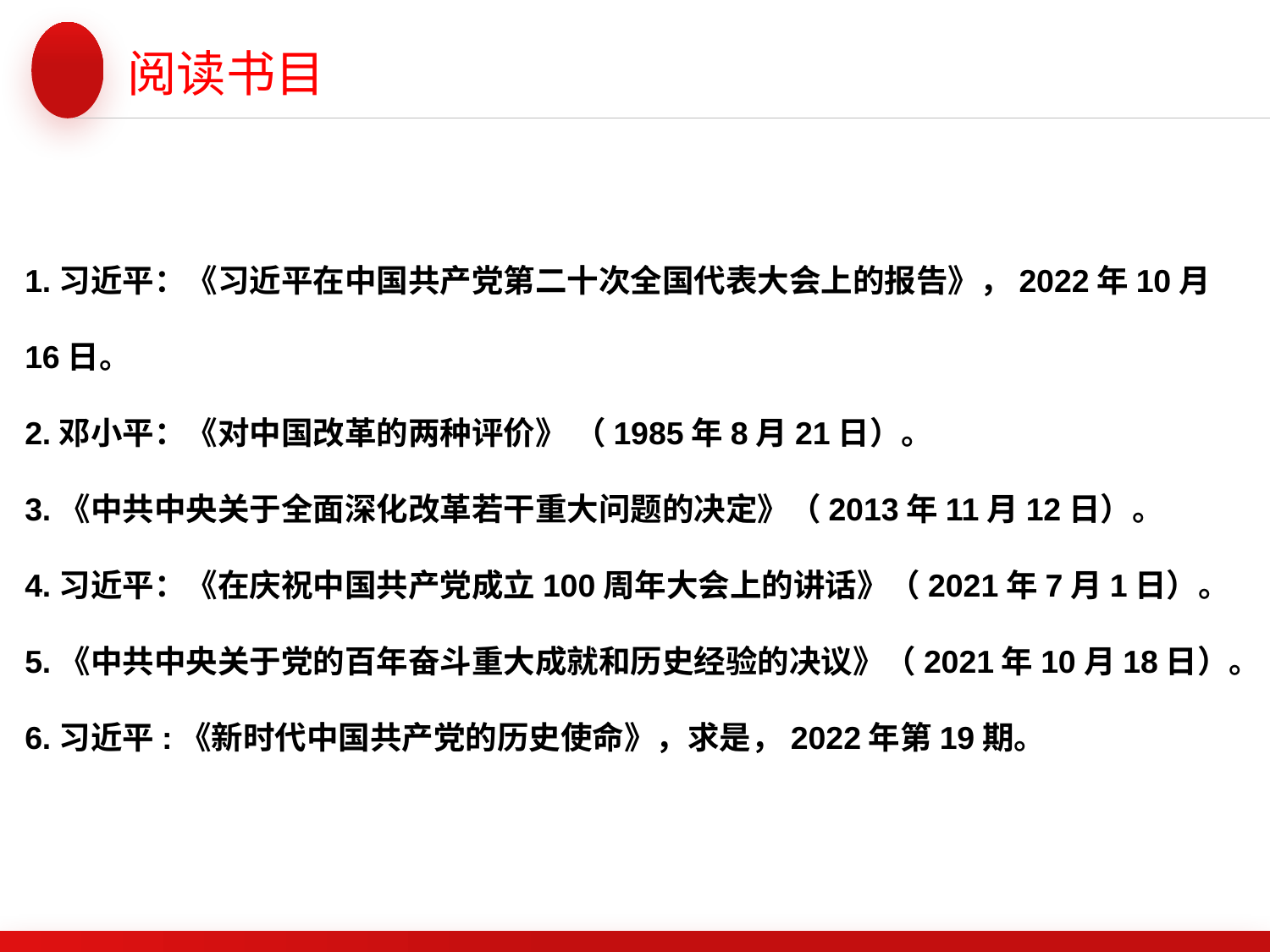

阅读书目
1.习近平：《习近平在中国共产党第二十次全国代表大会上的报告》，2022年10月16日。
2.邓小平：《对中国改革的两种评价》 （1985年8月21日）。
3.《中共中央关于全面深化改革若干重大问题的决定》（2013年11月12日）。
4.习近平：《在庆祝中国共产党成立100周年大会上的讲话》（2021年7月1日）。
5.《中共中央关于党的百年奋斗重大成就和历史经验的决议》（2021年10月18日）。
6.习近平:《新时代中国共产党的历史使命》，求是，2022年第19期。